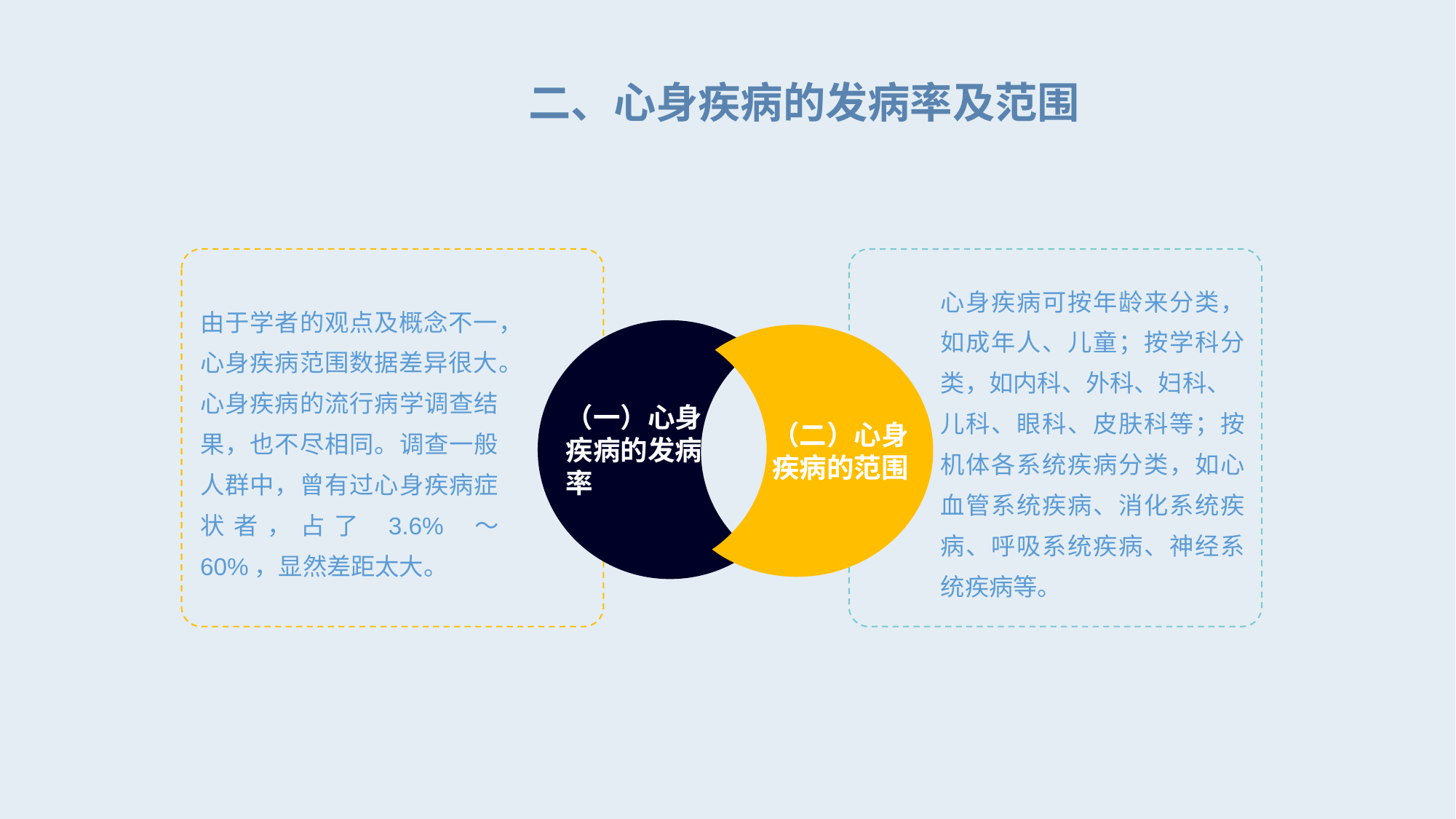

二、心身疾病的发病率及范围
由于学者的观点及概念不一，心身疾病范围数据差异很大。心身疾病的流行病学调查结果，也不尽相同。调查一般人群中，曾有过心身疾病症状者，占了 3.6% ～ 60%，显然差距太大。
心身疾病可按年龄来分类，如成年人、儿童；按学科分类，如内科、外科、妇科、
儿科、眼科、皮肤科等；按机体各系统疾病分类，如心血管系统疾病、消化系统疾病、呼吸系统疾病、神经系统疾病等。
（一）心身疾病的发病率
（二）心身疾病的范围